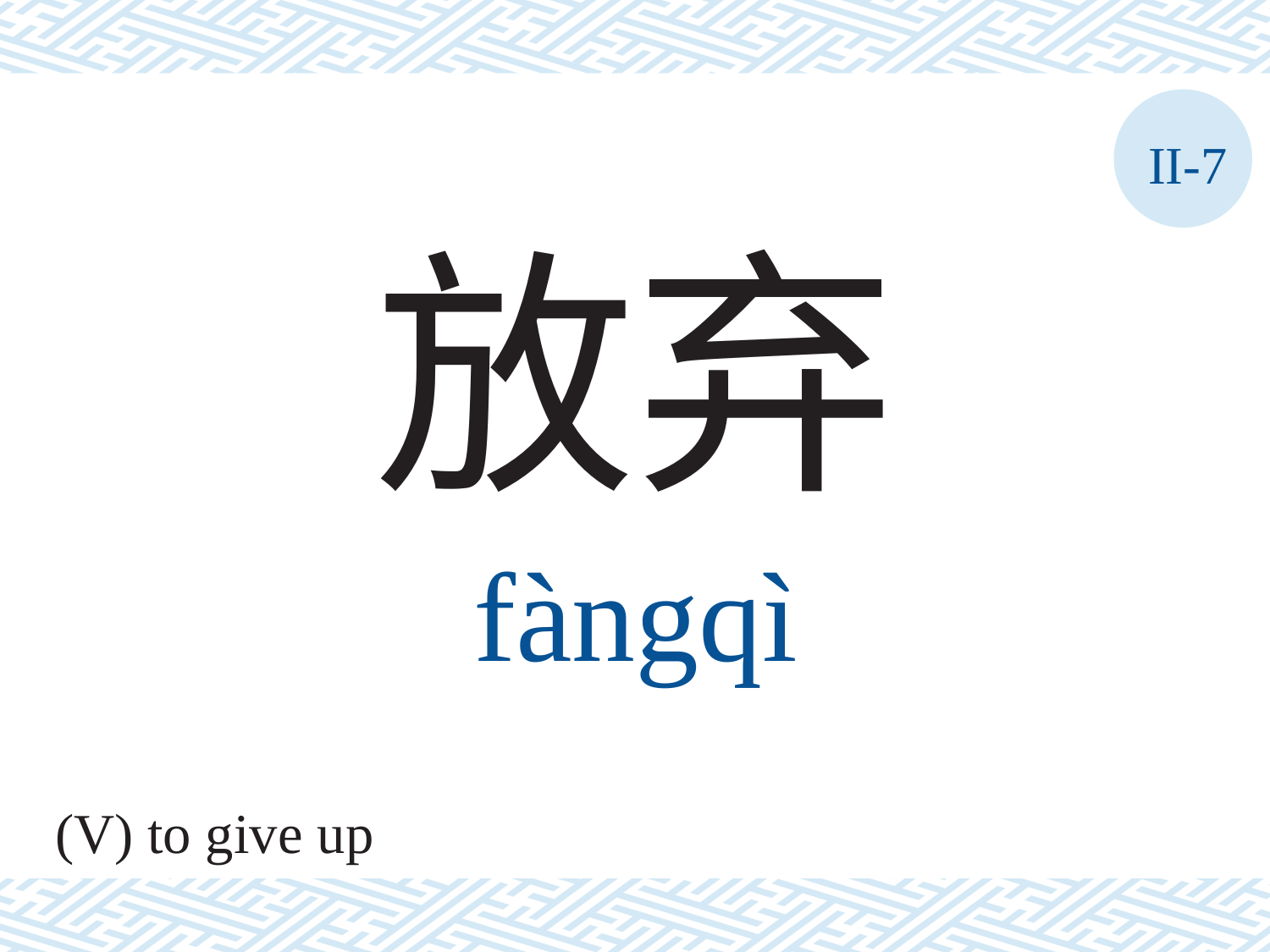

II-7
放弃
fàngqì
(V) to give up